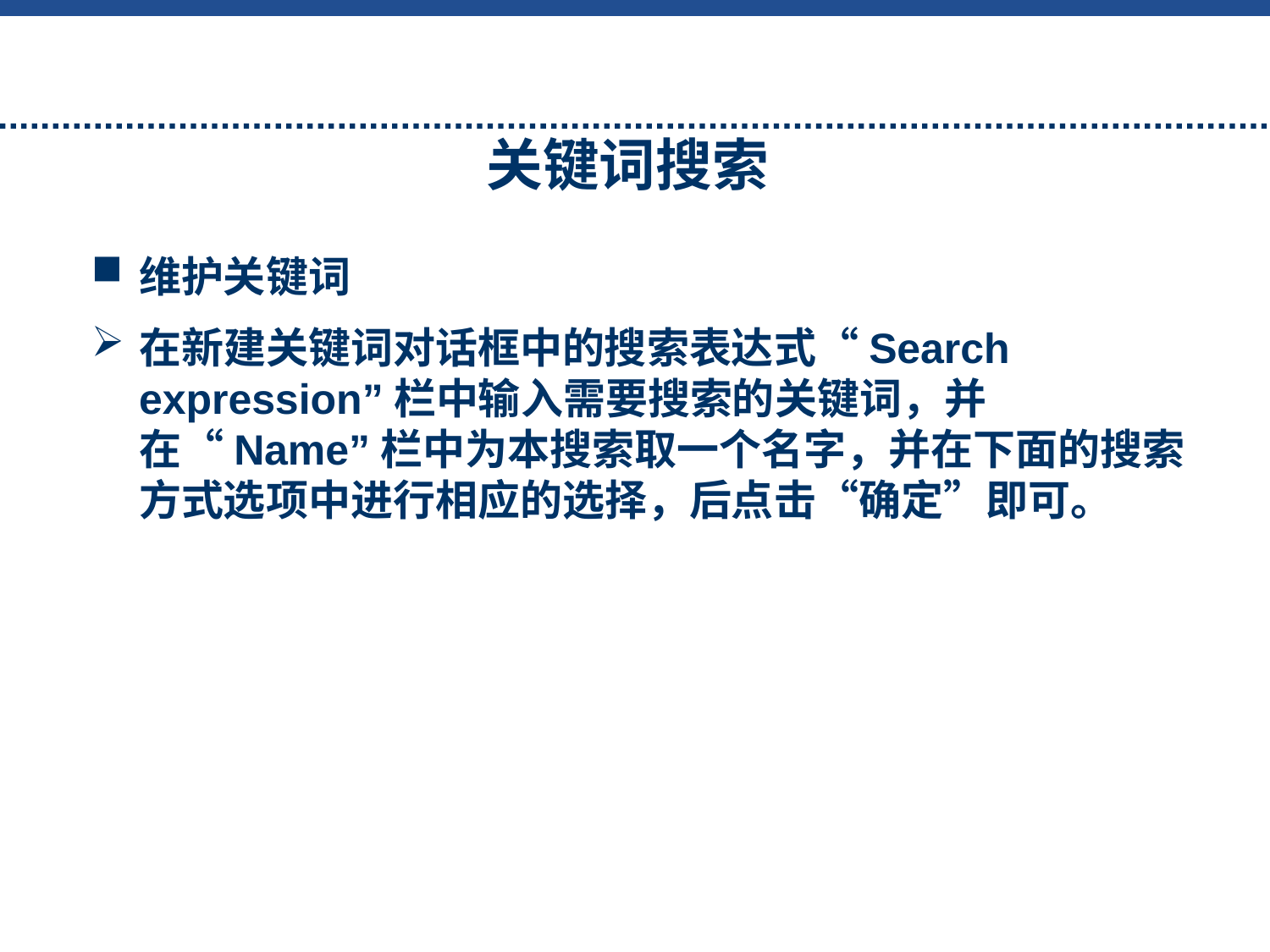

关键词搜索
维护关键词
在新建关键词对话框中的搜索表达式“Search expression”栏中输入需要搜索的关键词，并在“Name”栏中为本搜索取一个名字，并在下面的搜索方式选项中进行相应的选择，后点击“确定”即可。